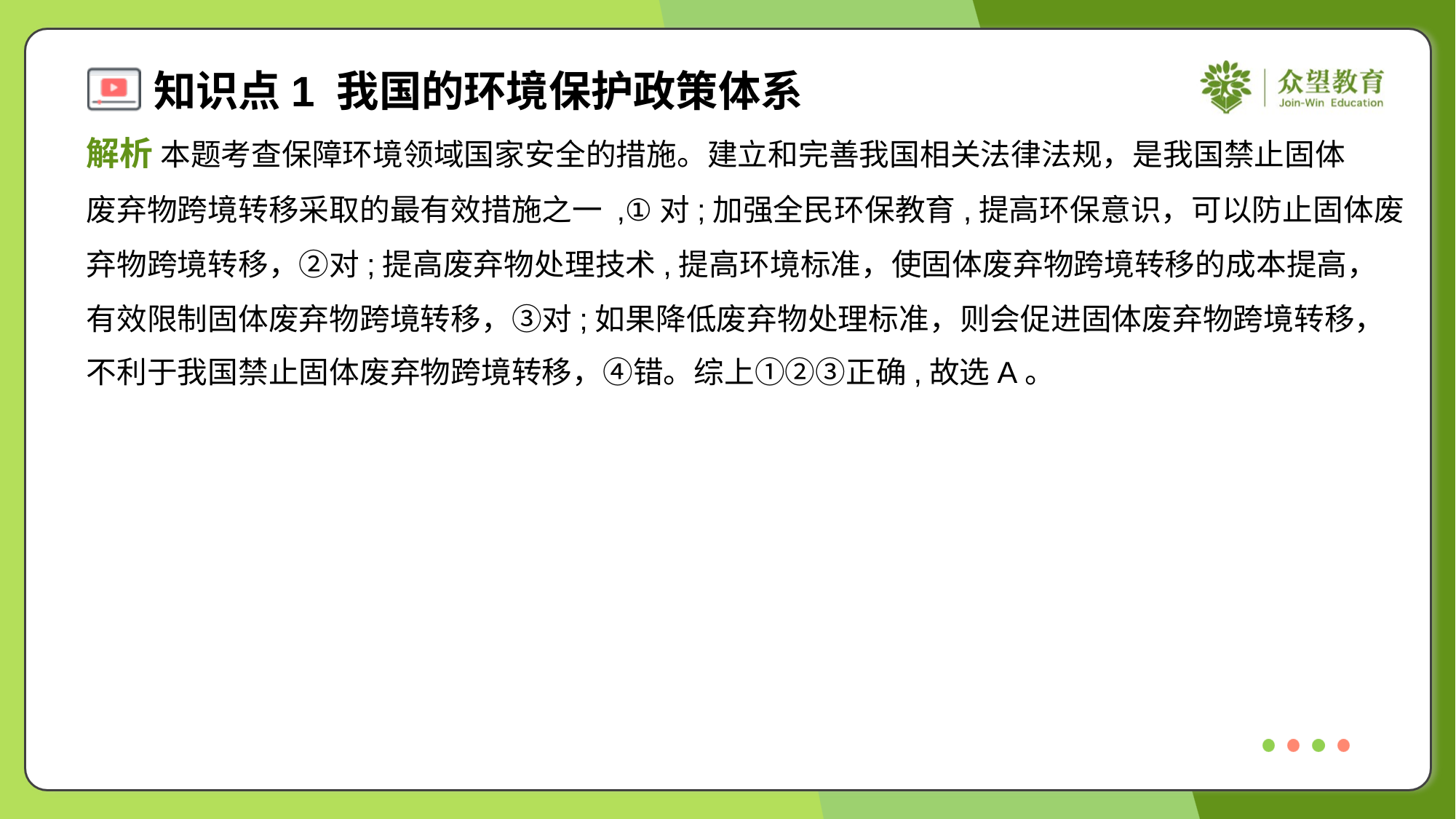

解析 本题考查保障环境领域国家安全的措施。建立和完善我国相关法律法规，是我国禁止固体
废弃物跨境转移采取的最有效措施之一 ,①对;加强全民环保教育,提高环保意识，可以防止固体废
弃物跨境转移，②对;提高废弃物处理技术,提高环境标准，使固体废弃物跨境转移的成本提高，
有效限制固体废弃物跨境转移，③对;如果降低废弃物处理标准，则会促进固体废弃物跨境转移，
不利于我国禁止固体废弃物跨境转移，④错。综上①②③正确,故选A。